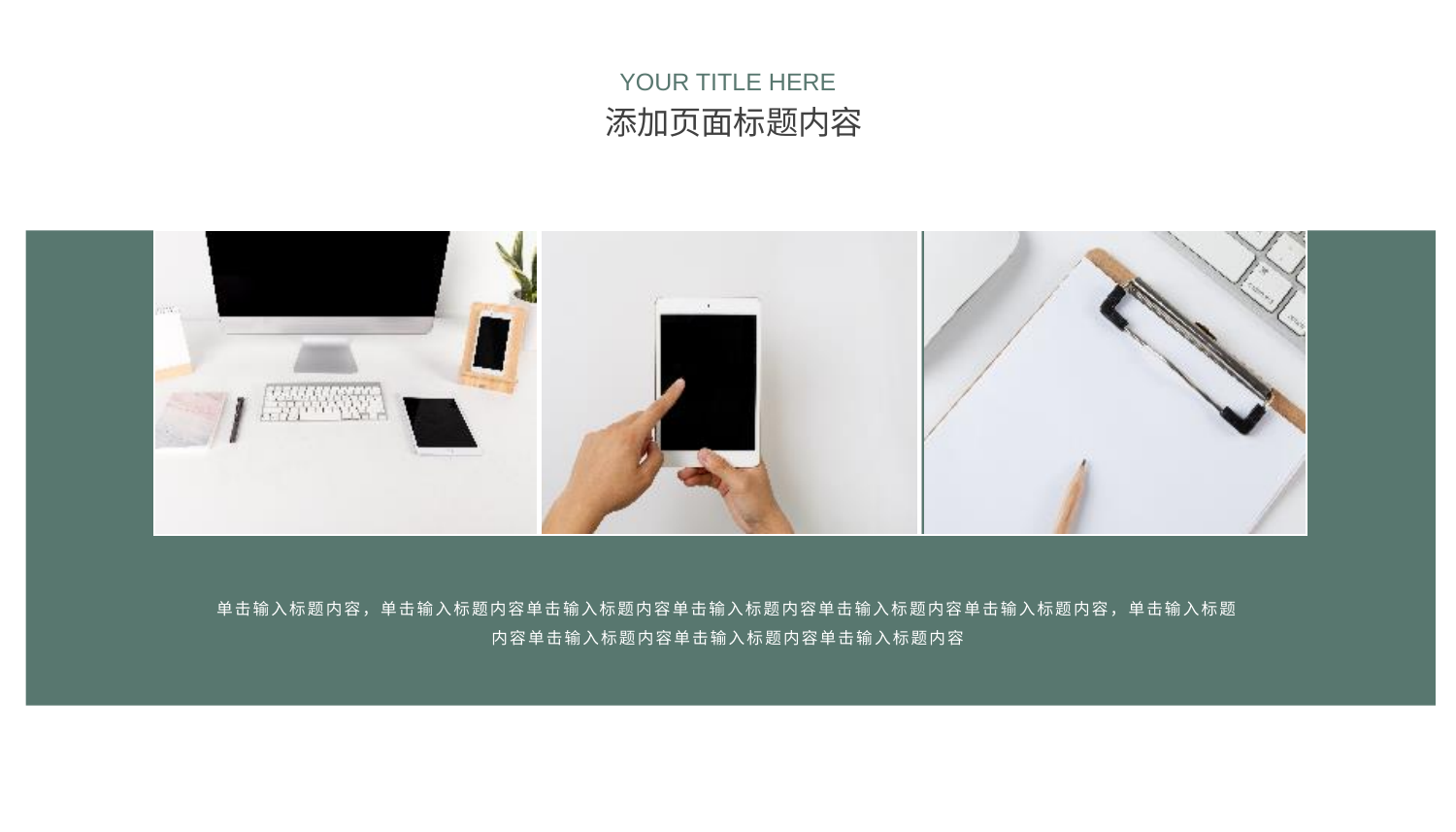

01
工作完成情况
YOUR TITLE HERE
添加页面标题内容

单击输入标题内容，单击输入标题内容单击输入标题内容单击输入标题内容单击输入标题内容单击输入标题内容，单击输入标题内容单击输入标题内容单击输入标题内容单击输入标题内容